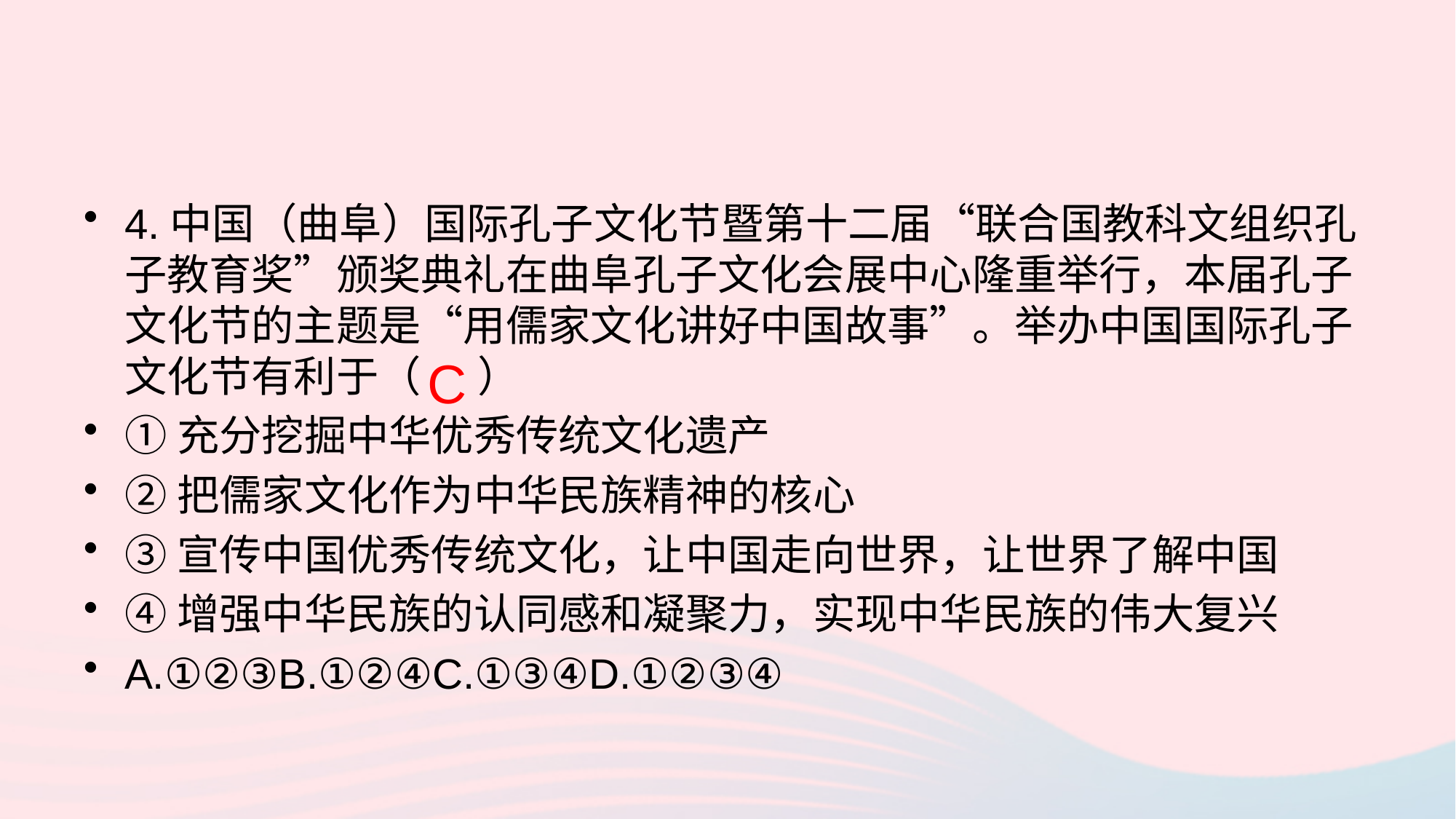

4.中国（曲阜）国际孔子文化节暨第十二届“联合国教科文组织孔子教育奖”颁奖典礼在曲阜孔子文化会展中心隆重举行，本届孔子文化节的主题是“用儒家文化讲好中国故事”。举办中国国际孔子文化节有利于（      ）
①充分挖掘中华优秀传统文化遗产
②把儒家文化作为中华民族精神的核心
③宣传中国优秀传统文化，让中国走向世界，让世界了解中国
④增强中华民族的认同感和凝聚力，实现中华民族的伟大复兴
A.①②③B.①②④C.①③④D.①②③④
C